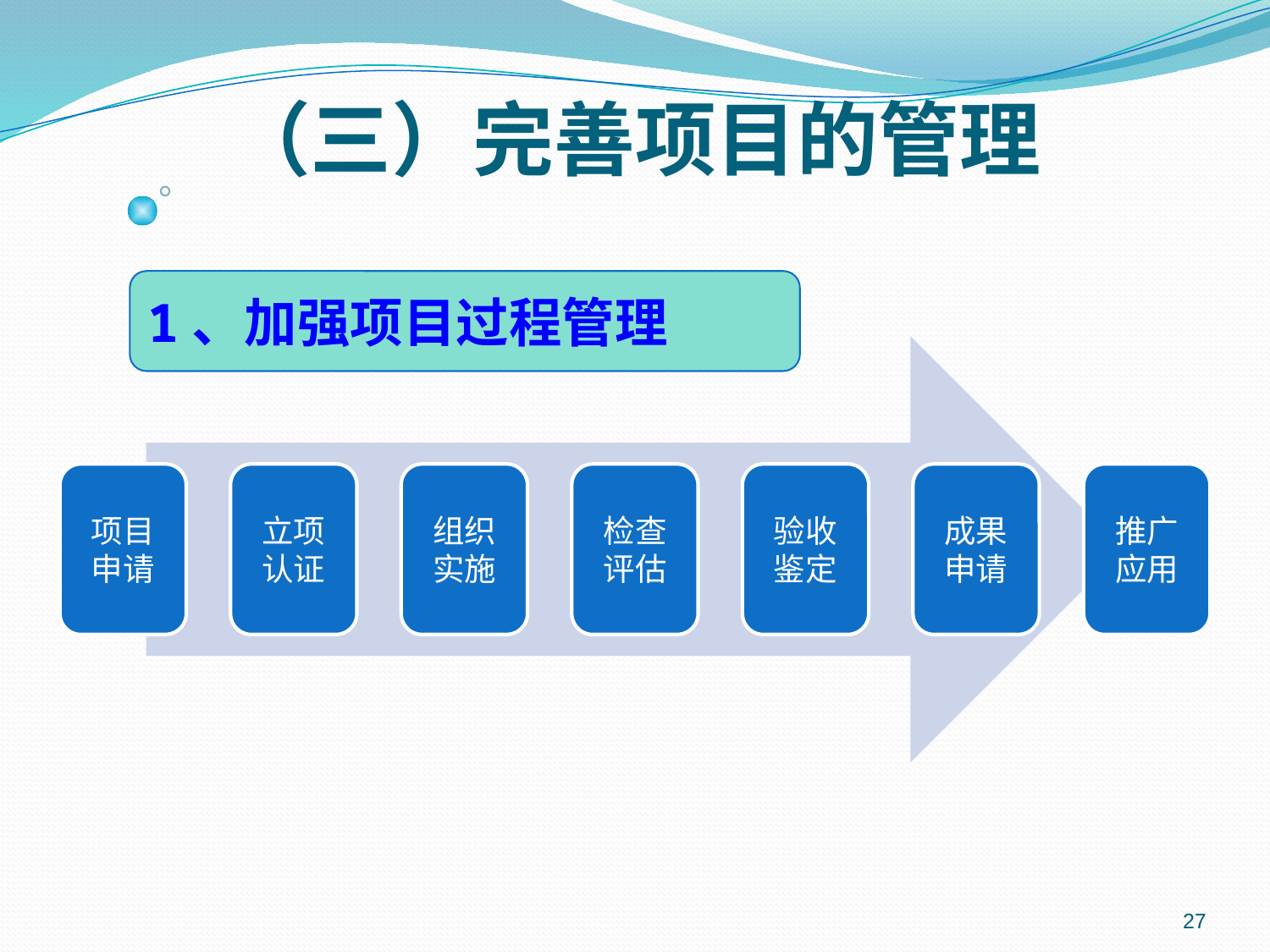

# （三）完善项目的管理

1、加强项目过程管理
项目申请
成果申请
推广应用
立项认证
组织实施
检查评估
验收鉴定
27